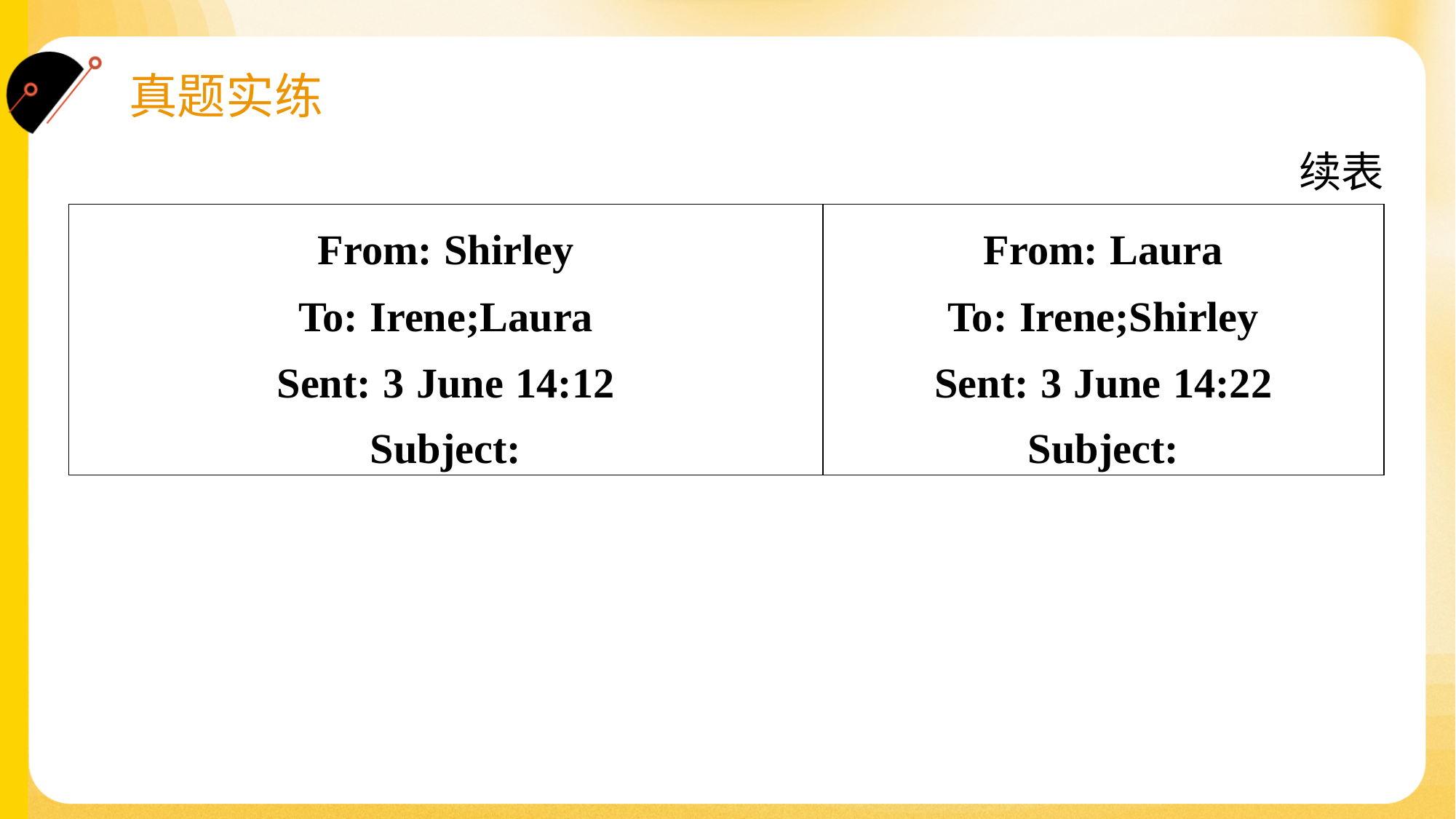

续表
| From: Shirley To: Irene;Laura Sent: 3 June 14:12 Subject: | From: Laura To: Irene;Shirley Sent: 3 June 14:22 Subject: |
| --- | --- |